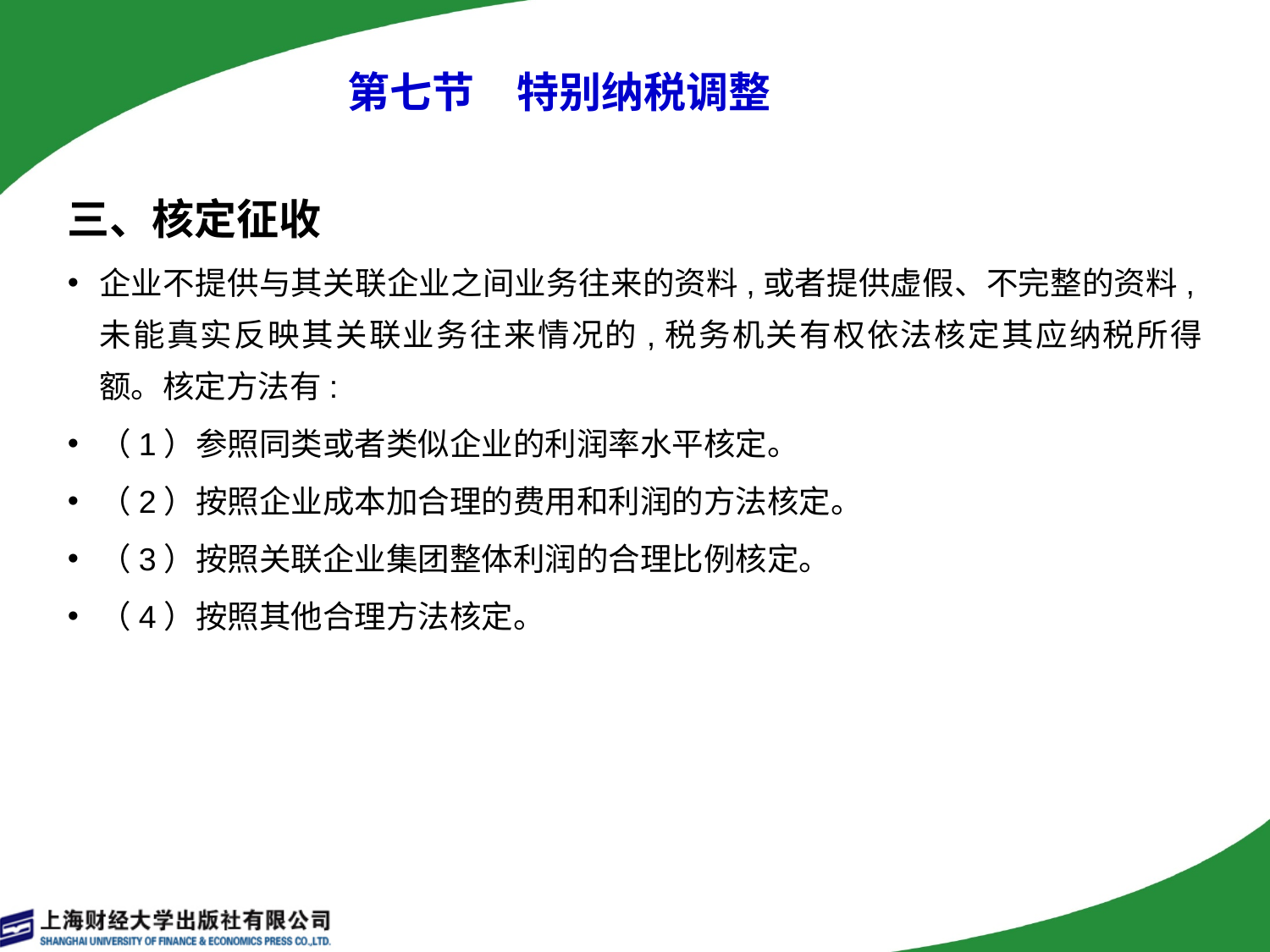

# 第七节　特别纳税调整
三、核定征收
企业不提供与其关联企业之间业务往来的资料,或者提供虚假、不完整的资料,未能真实反映其关联业务往来情况的,税务机关有权依法核定其应纳税所得额。核定方法有:
（1）参照同类或者类似企业的利润率水平核定。
（2）按照企业成本加合理的费用和利润的方法核定。
（3）按照关联企业集团整体利润的合理比例核定。
（4）按照其他合理方法核定。